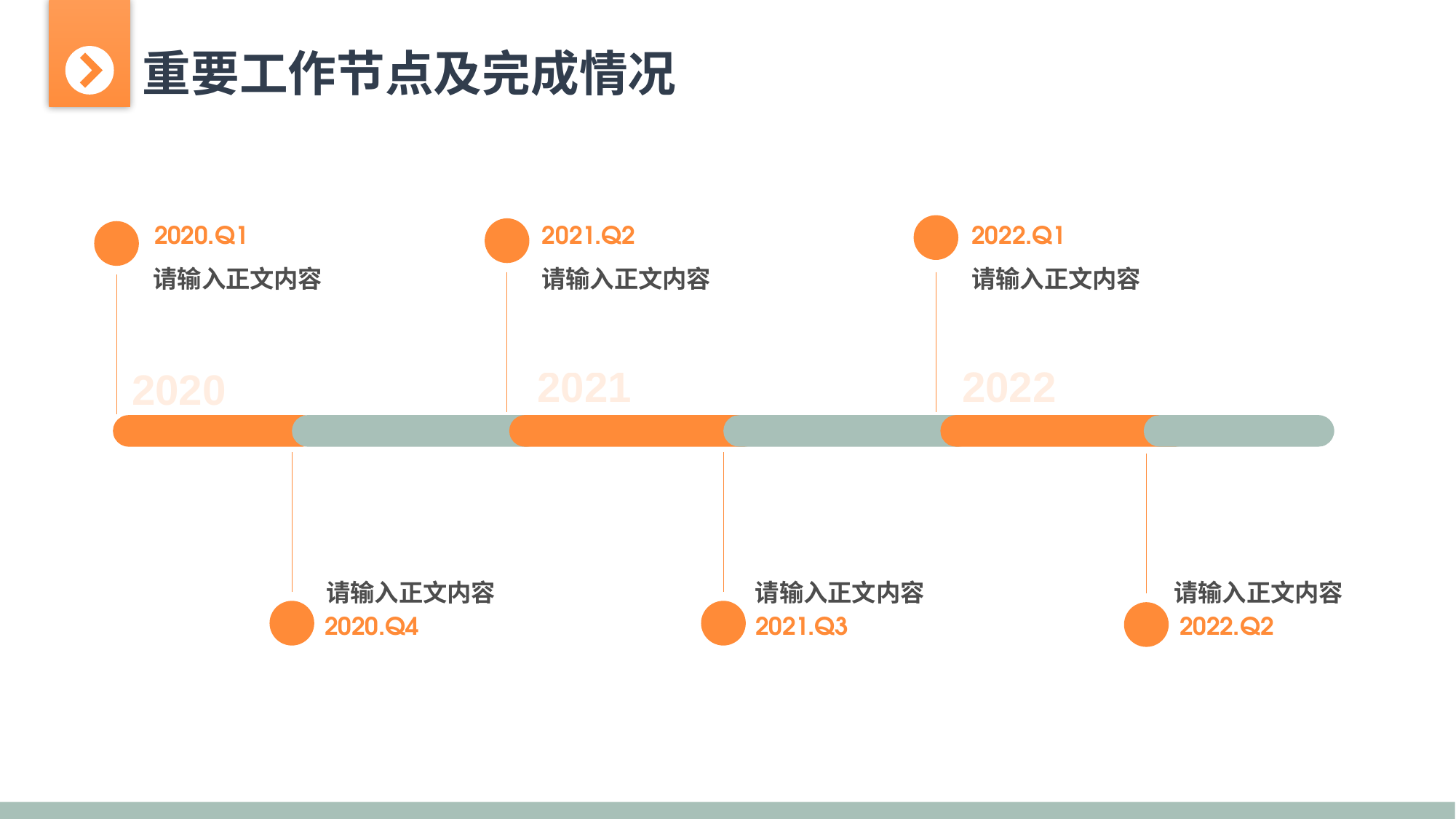

重要工作节点及完成情况
2020.Q1
2021.Q2
2022.Q1

请输入正文内容
请输入正文内容
请输入正文内容
2022
2021
2020

请输入正文内容
请输入正文内容

2021.Q3
2020.Q4
2022.Q2
请输入正文内容